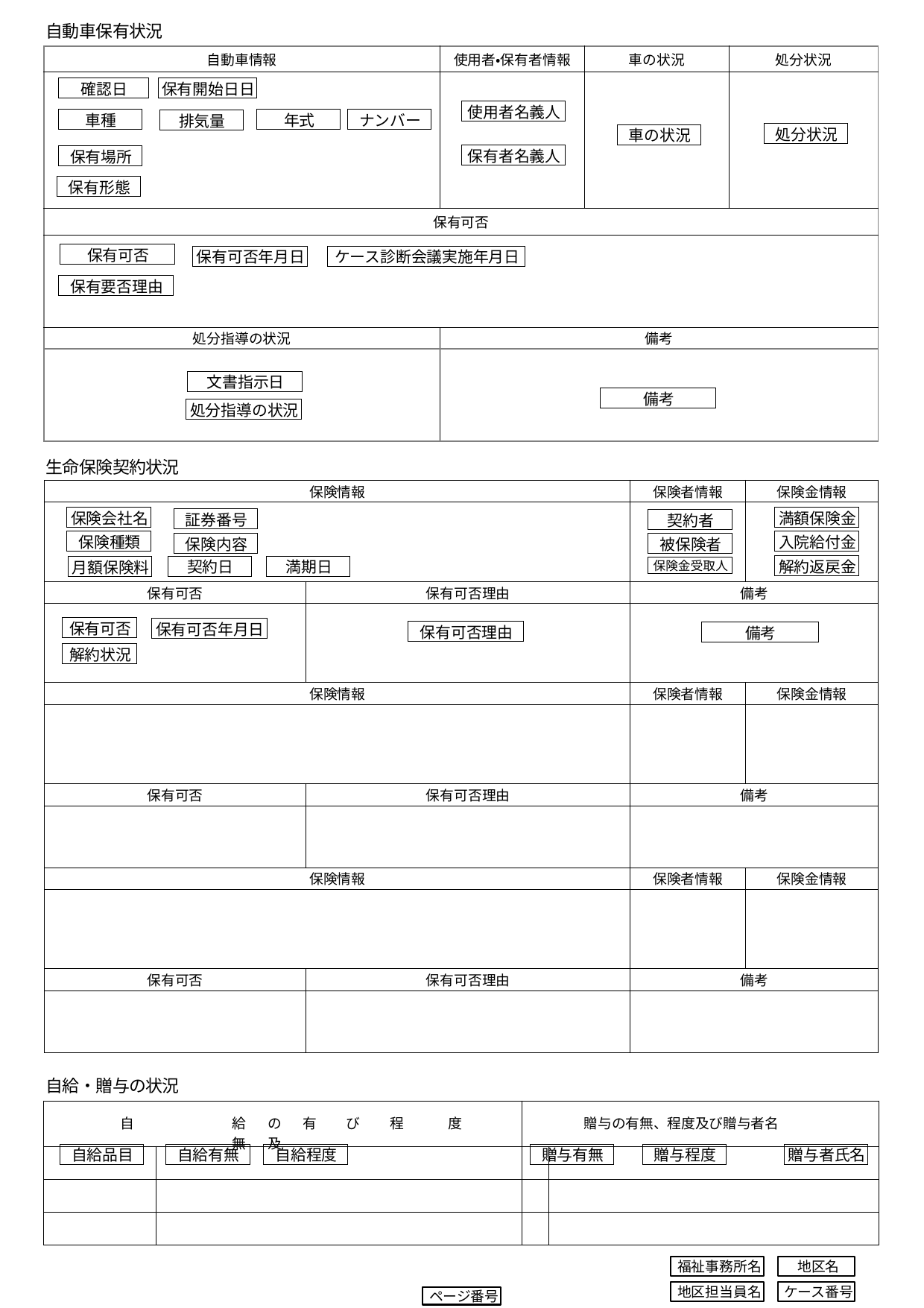

自動車保有状況
| 自動車情報 | 使用者・保有者情報 | 車の状況 | 処分状況 |
| --- | --- | --- | --- |
|  |  |  |  |
| 保有可否 |  |  |  |
|  |  |  |  |
| 処分指導の状況 | 備考 |  |  |
|  |  |  |  |
確認日
保有開始日日
使用者名義人
車種
ナンバー
年式
排気量
処分状況
車の状況
保有者名義人
保有場所
保有形態
保有可否
保有可否年月日
ケース診断会議実施年月日
保有要否理由
文書指示日
備考
処分指導の状況
生命保険契約状況
| 保険情報 |  | 保険者情報 | 保険金情報 |
| --- | --- | --- | --- |
|  |  |  |  |
| 保有可否 | 保有可否理由 | 備考 |  |
|  |  |  |  |
| 保険情報 |  | 保険者情報 | 保険金情報 |
|  |  |  |  |
| 保有可否 | 保有可否理由 | 備考 |  |
|  |  |  |  |
| 保険情報 |  | 保険者情報 | 保険金情報 |
|  |  |  |  |
| 保有可否 | 保有可否理由 | 備考 |  |
|  |  |  |  |
保険会社名
満額保険金
証券番号
契約者
入院給付金
保険種類
保険内容
被保険者
解約返戻金
契約日
満期日
月額保険料
保険金受取人
保有可否
保有可否年月日
保有可否理由
備考
解約状況
自給・贈与の状況
| 自 給 の 有 無 及 |  | び | 程 度 |  |  | 贈与の有無、程度及び贈与者名 |  |  |  |  |  |  |
| --- | --- | --- | --- | --- | --- | --- | --- | --- | --- | --- | --- | --- |
|  |  |  |  |  |  |  |  |  |  |  |  |  |
|  |  |  |  |  |  |  |  |  |  |  |  |  |
|  |  |  |  |  |  |  |  |  |  |  |  |  |
自給品目
自給有無
自給程度
贈与有無
贈与程度
贈与者氏名
福祉事務所名
地区名
ケース番号
地区担当員名
ページ番号